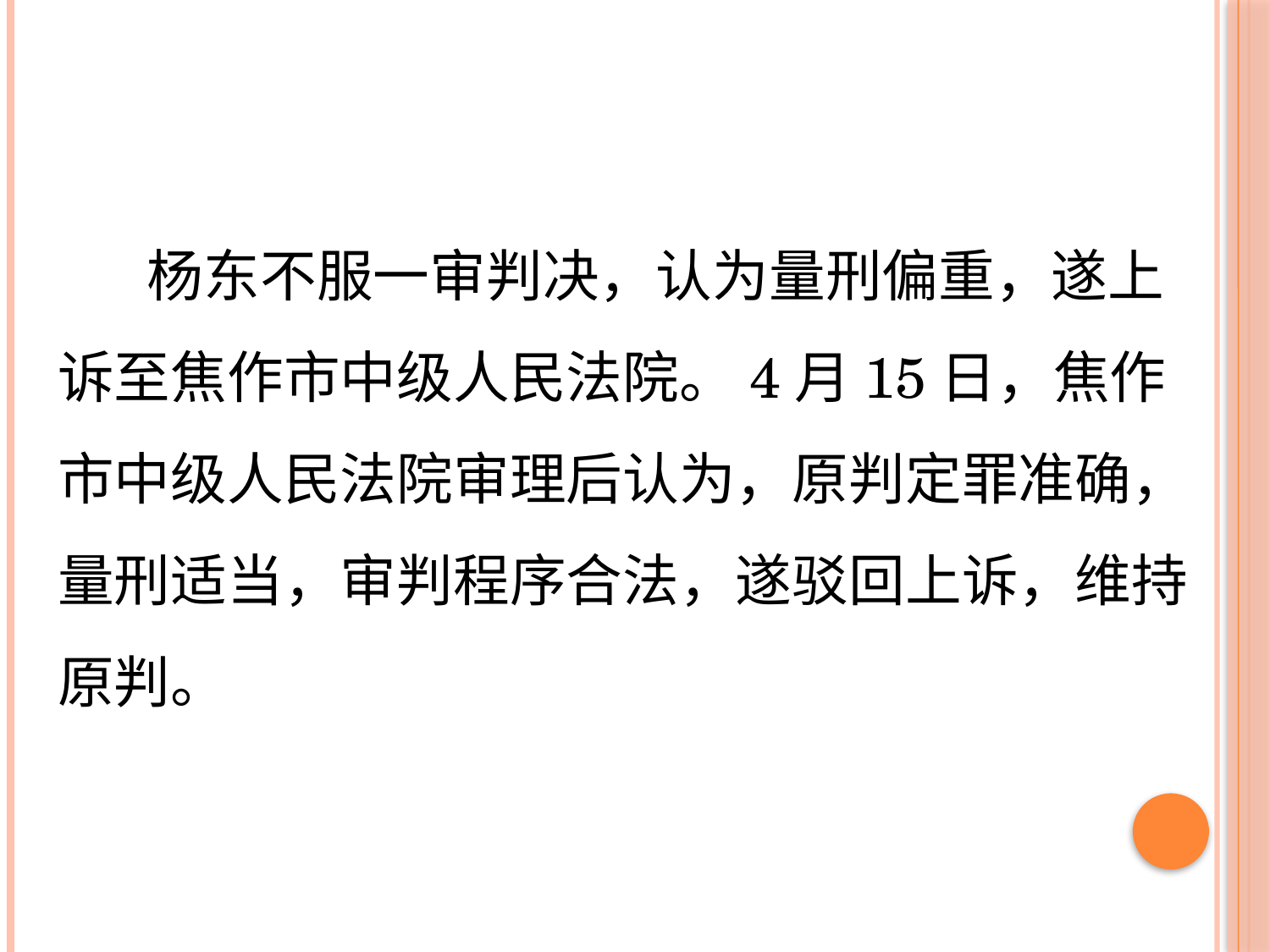

杨东不服一审判决，认为量刑偏重，遂上诉至焦作市中级人民法院。4月15日，焦作市中级人民法院审理后认为，原判定罪准确，量刑适当，审判程序合法，遂驳回上诉，维持原判。